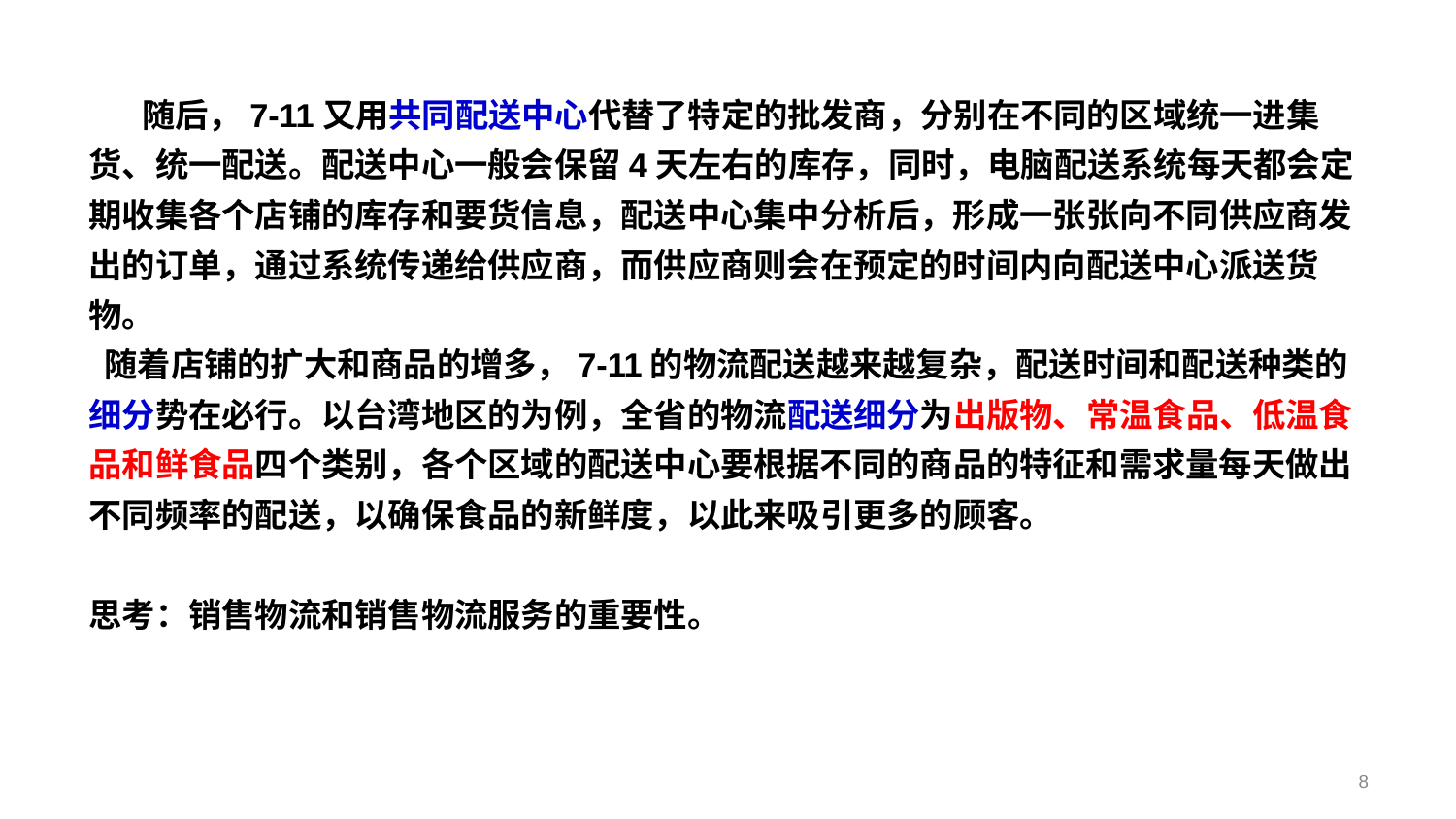

随后，7-11又用共同配送中心代替了特定的批发商，分别在不同的区域统一进集货、统一配送。配送中心一般会保留4天左右的库存，同时，电脑配送系统每天都会定期收集各个店铺的库存和要货信息，配送中心集中分析后，形成一张张向不同供应商发出的订单，通过系统传递给供应商，而供应商则会在预定的时间内向配送中心派送货物。
 随着店铺的扩大和商品的增多，7-11的物流配送越来越复杂，配送时间和配送种类的细分势在必行。以台湾地区的为例，全省的物流配送细分为出版物、常温食品、低温食品和鲜食品四个类别，各个区域的配送中心要根据不同的商品的特征和需求量每天做出不同频率的配送，以确保食品的新鲜度，以此来吸引更多的顾客。

思考：销售物流和销售物流服务的重要性。
8